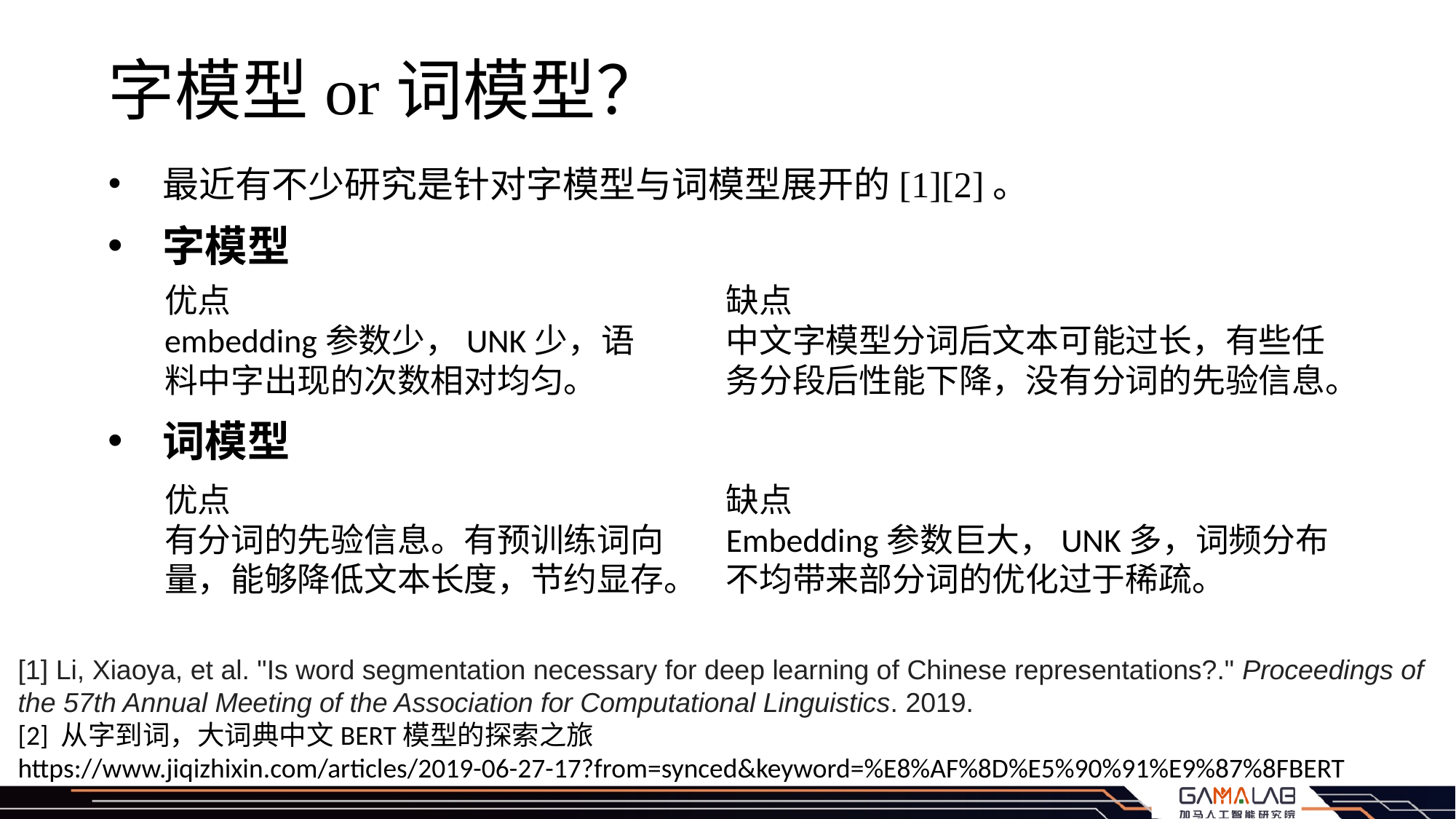

# 字模型or词模型？
最近有不少研究是针对字模型与词模型展开的[1][2]。
字模型

词模型

优点
embedding参数少，UNK少，语料中字出现的次数相对均匀。
缺点
中文字模型分词后文本可能过长，有些任务分段后性能下降，没有分词的先验信息。
优点
有分词的先验信息。有预训练词向量，能够降低文本长度，节约显存。
缺点
Embedding参数巨大，UNK多，词频分布不均带来部分词的优化过于稀疏。
[1] Li, Xiaoya, et al. "Is word segmentation necessary for deep learning of Chinese representations?." Proceedings of the 57th Annual Meeting of the Association for Computational Linguistics. 2019.
[2] 从字到词，大词典中文BERT模型的探索之旅
https://www.jiqizhixin.com/articles/2019-06-27-17?from=synced&keyword=%E8%AF%8D%E5%90%91%E9%87%8FBERT